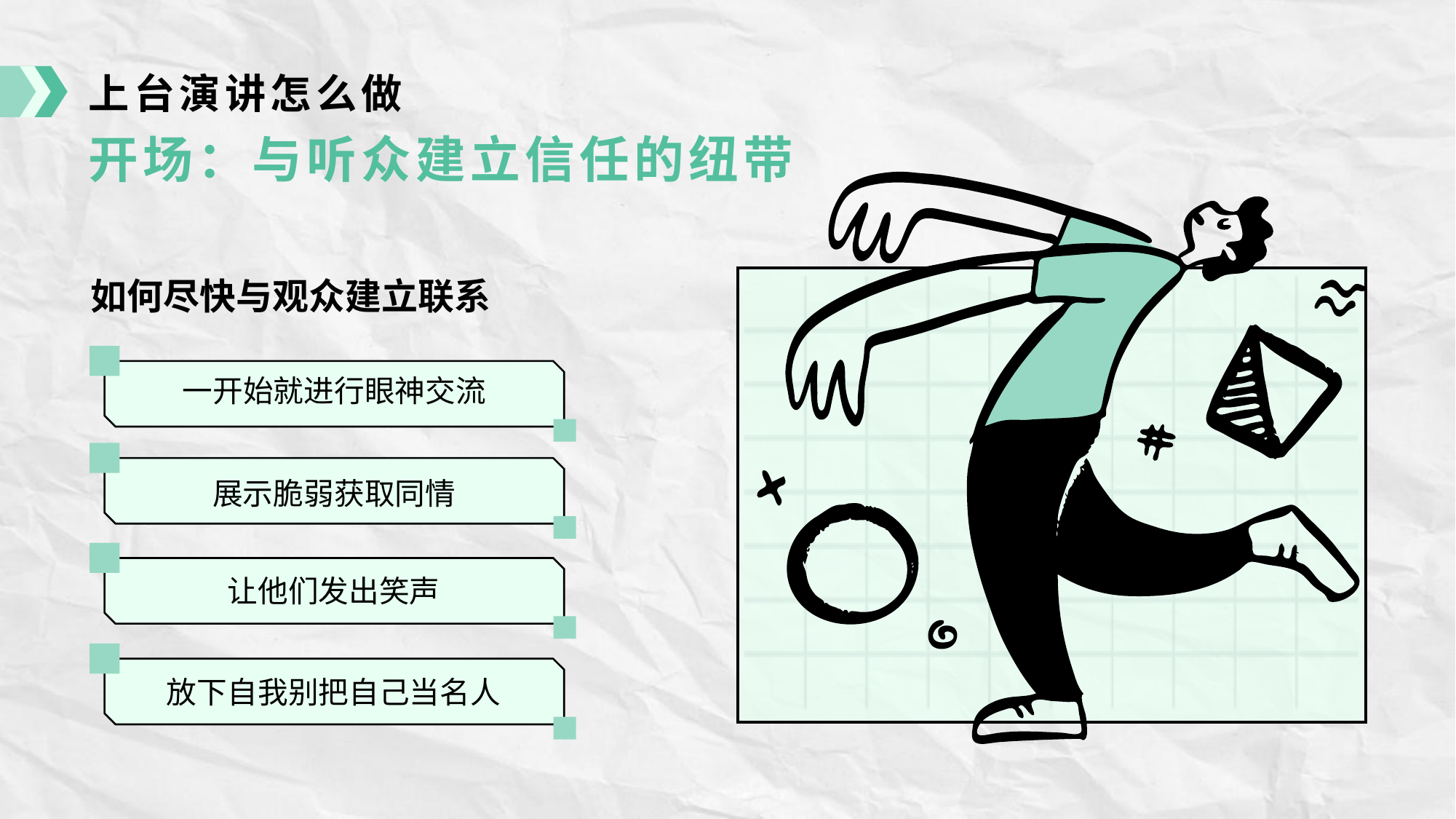

上台演讲怎么做

开场：与听众建立信任的纽带

如何尽快与观众建立联系

一开始就进行眼神交流

展示脆弱获取同情

让他们发出笑声

放下自我别把自己当名人